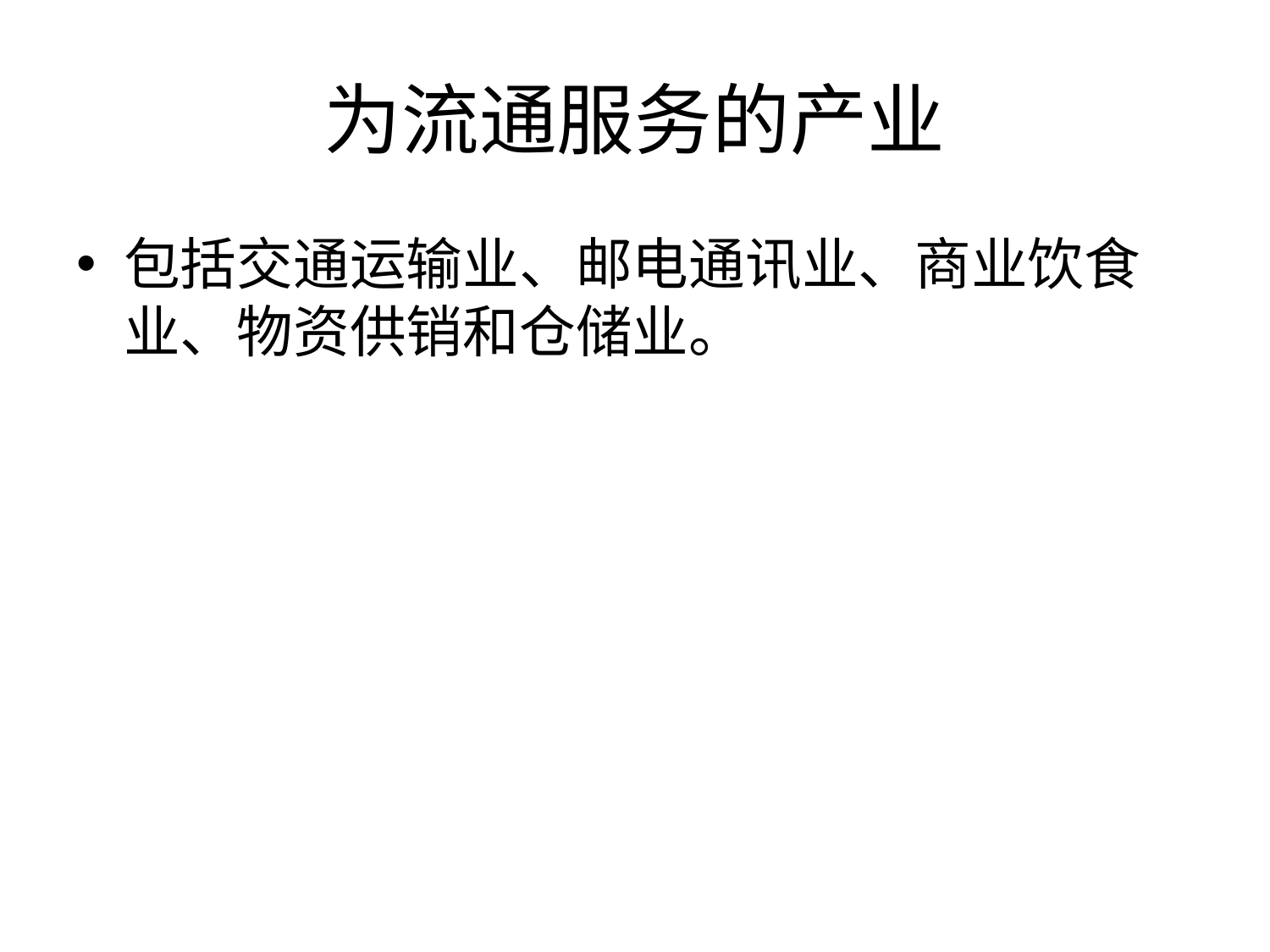

# 为流通服务的产业
包括交通运输业、邮电通讯业、商业饮食业、物资供销和仓储业。